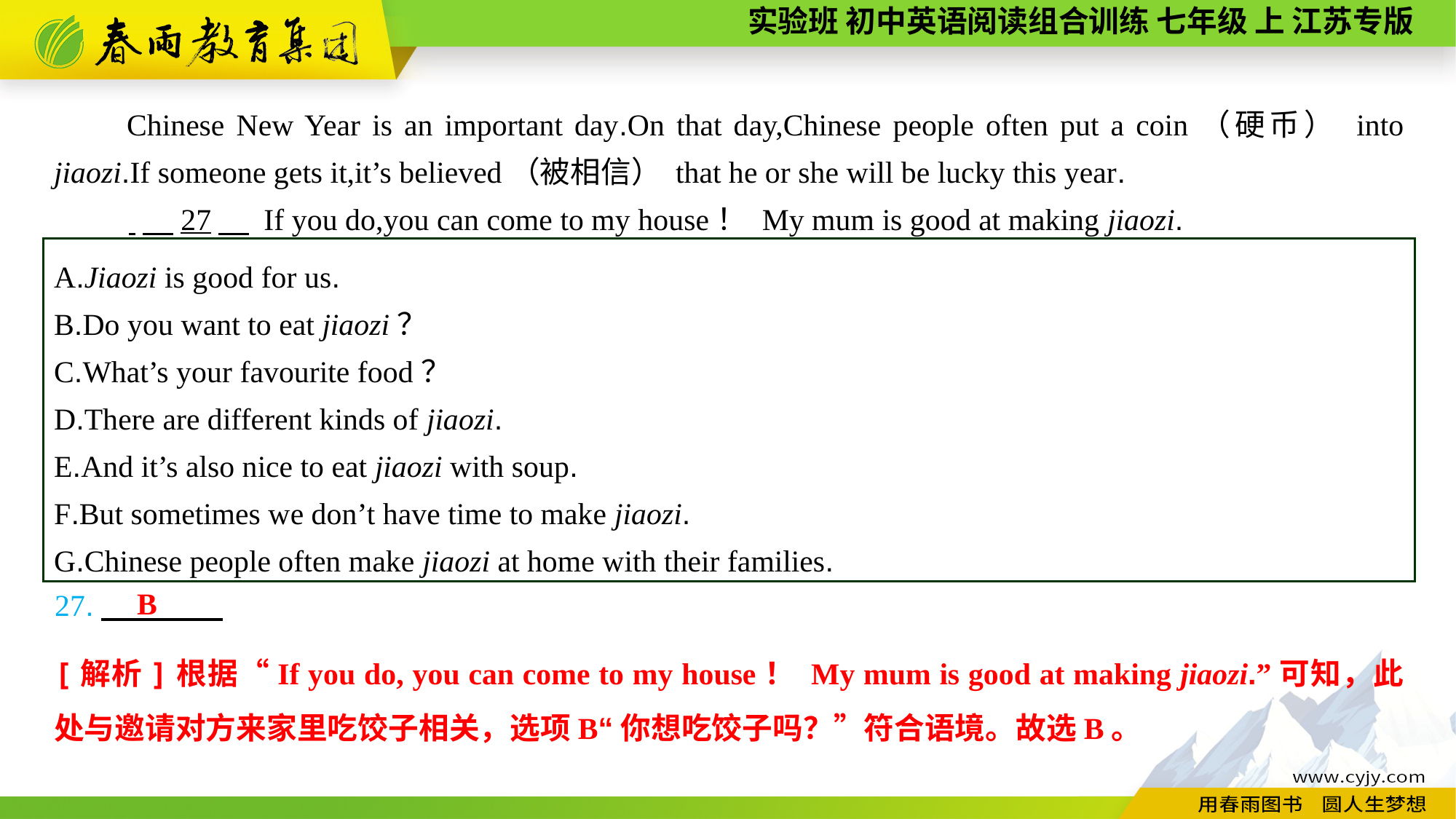

Chinese New Year is an important day.On that day,Chinese people often put a coin（硬币） into jiaozi.If someone gets it,it’s believed（被相信） that he or she will be lucky this year.
 　27　 If you do,you can come to my house！ My mum is good at making jiaozi.

A.Jiaozi is good for us.
B.Do you want to eat jiaozi？
C.What’s your favourite food？
D.There are different kinds of jiaozi.
E.And it’s also nice to eat jiaozi with soup.
F.But sometimes we don’t have time to make jiaozi.
G.Chinese people often make jiaozi at home with their families.
B
27.
[解析]根据“If you do, you can come to my house！ My mum is good at making jiaozi.”可知，此处与邀请对方来家里吃饺子相关，选项B“你想吃饺子吗？”符合语境。故选B。